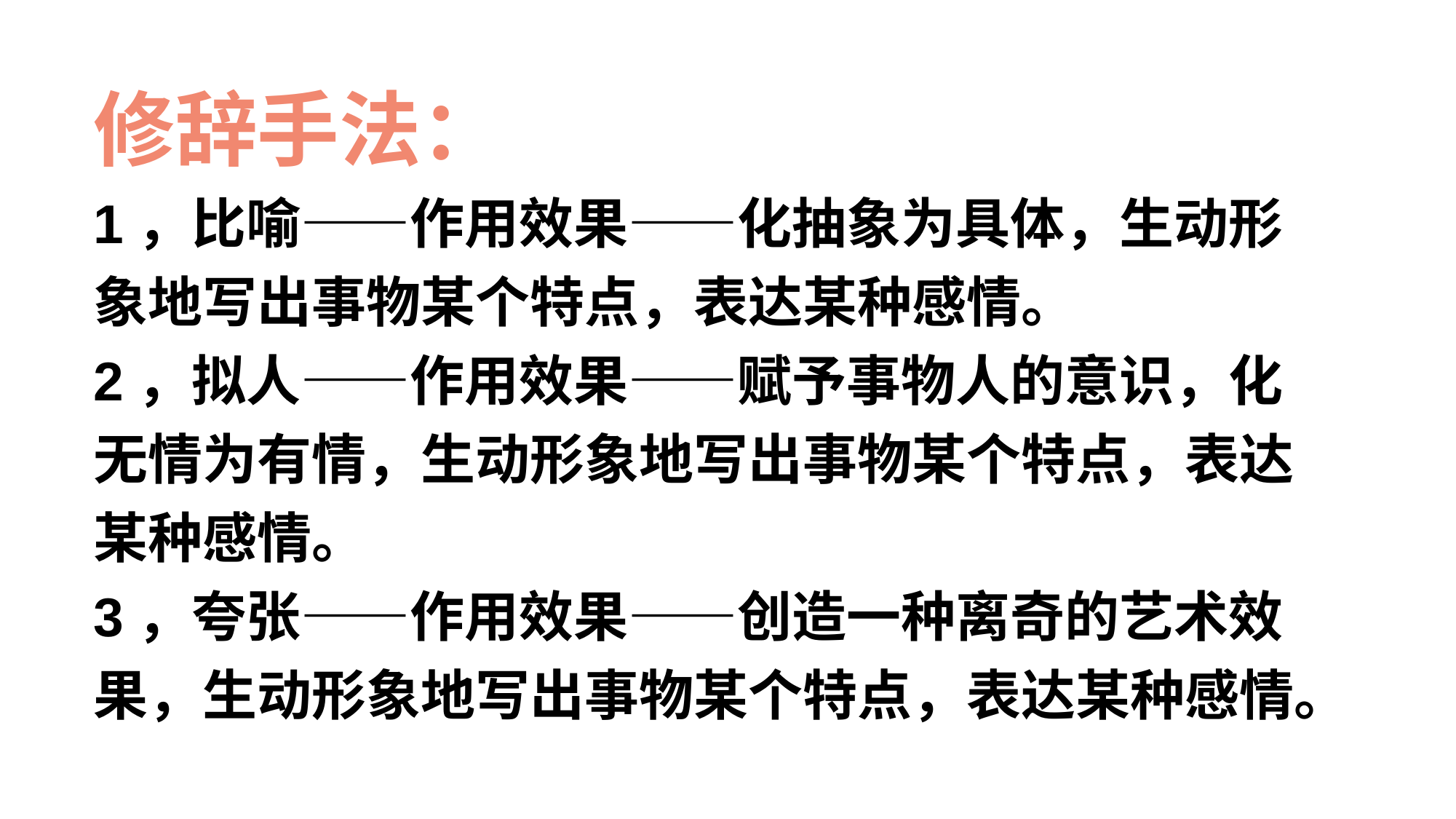

修辞手法：
1，比喻——作用效果——化抽象为具体，生动形象地写出事物某个特点，表达某种感情。
2，拟人——作用效果——赋予事物人的意识，化无情为有情，生动形象地写出事物某个特点，表达某种感情。
3，夸张——作用效果——创造一种离奇的艺术效果，生动形象地写出事物某个特点，表达某种感情。